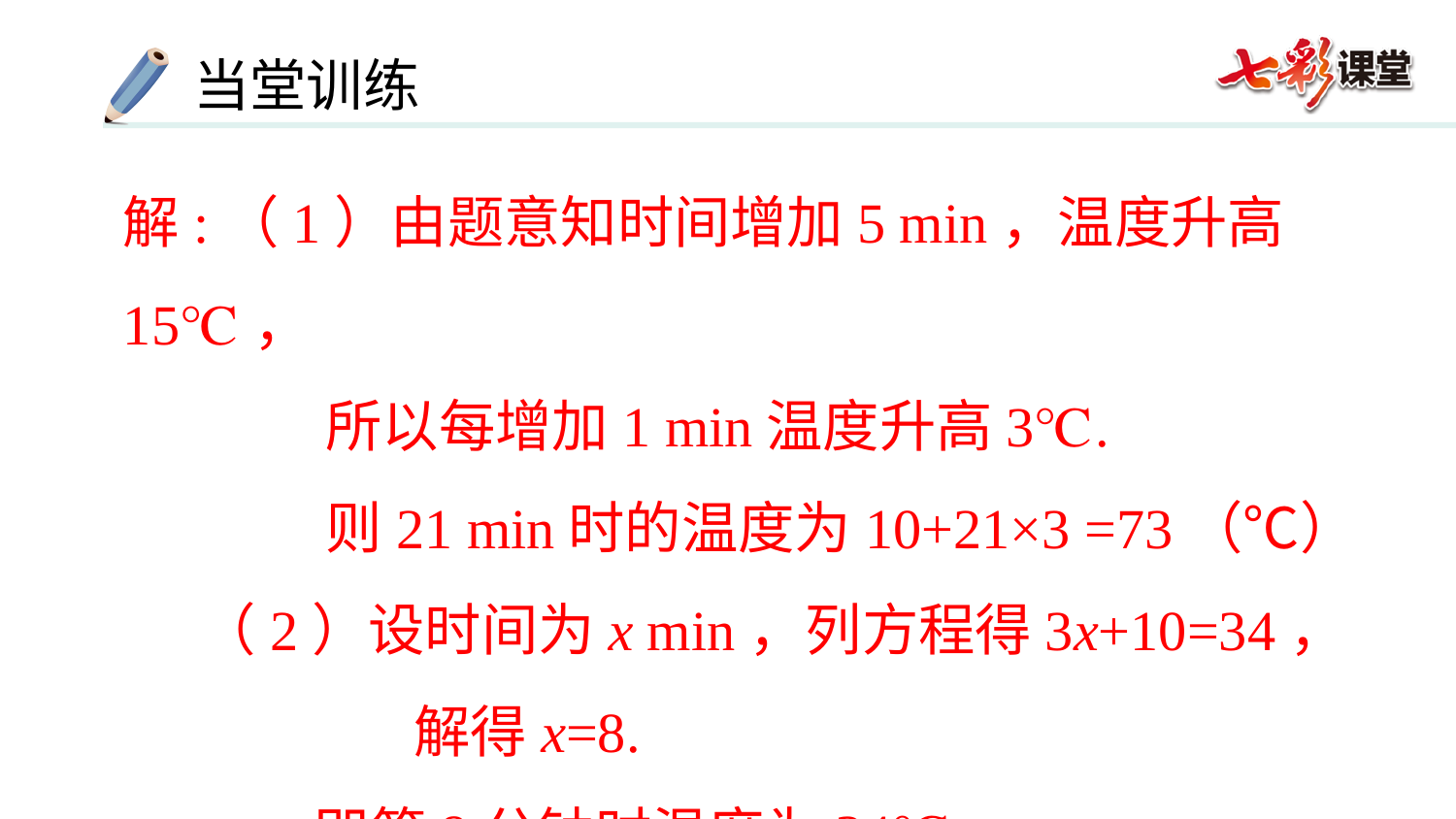

解:（1）由题意知时间增加5 min，温度升高15℃，
               所以每增加1 min温度升高3℃.
               则21 min时的温度为10+21×3 =73（℃）
     （2）设时间为x min，列方程得3x+10=34，
                      解得x=8.
              即第8分钟时温度为34℃.